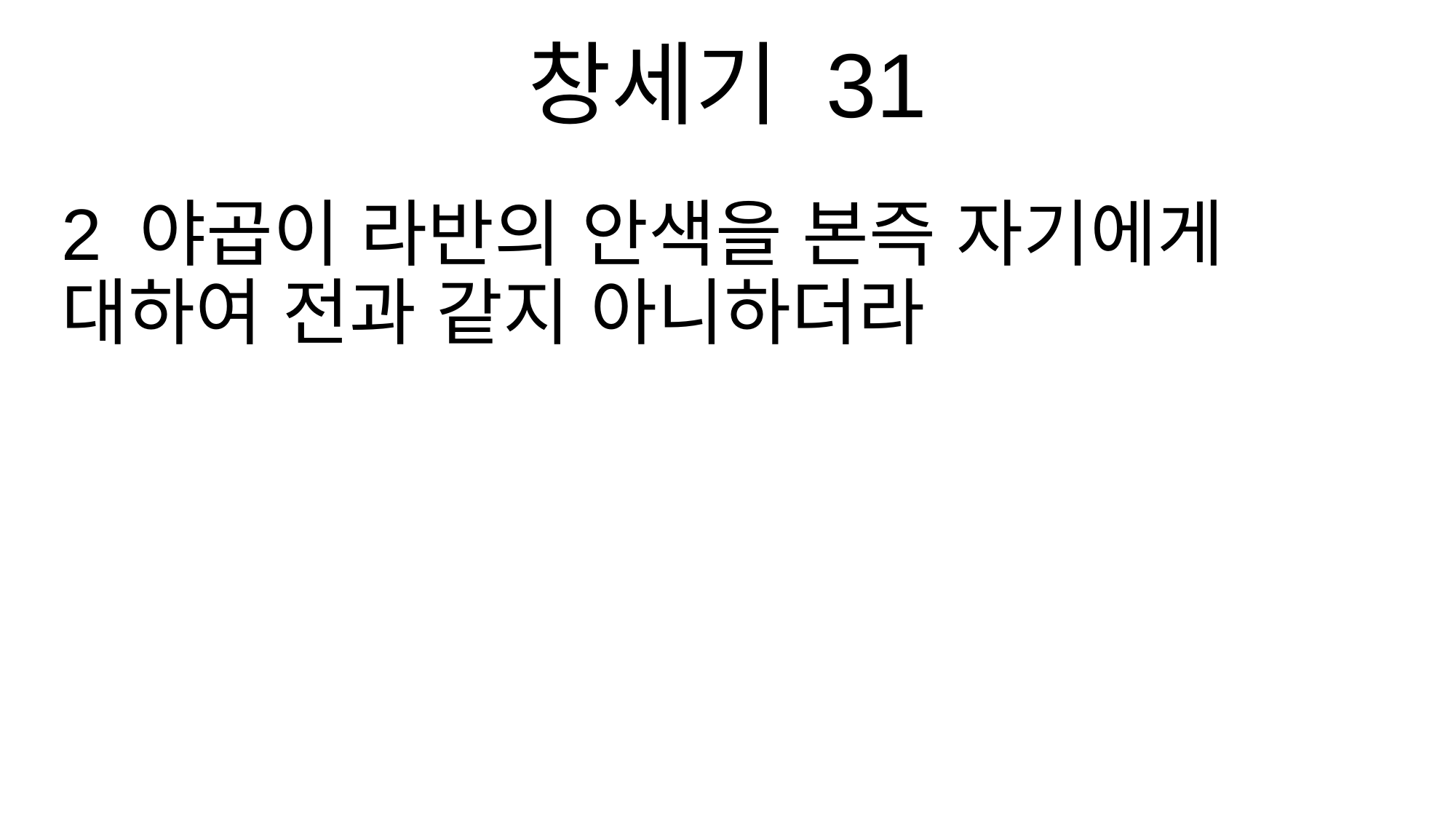

창세기 31
2 야곱이 라반의 안색을 본즉 자기에게 대하여 전과 같지 아니하더라